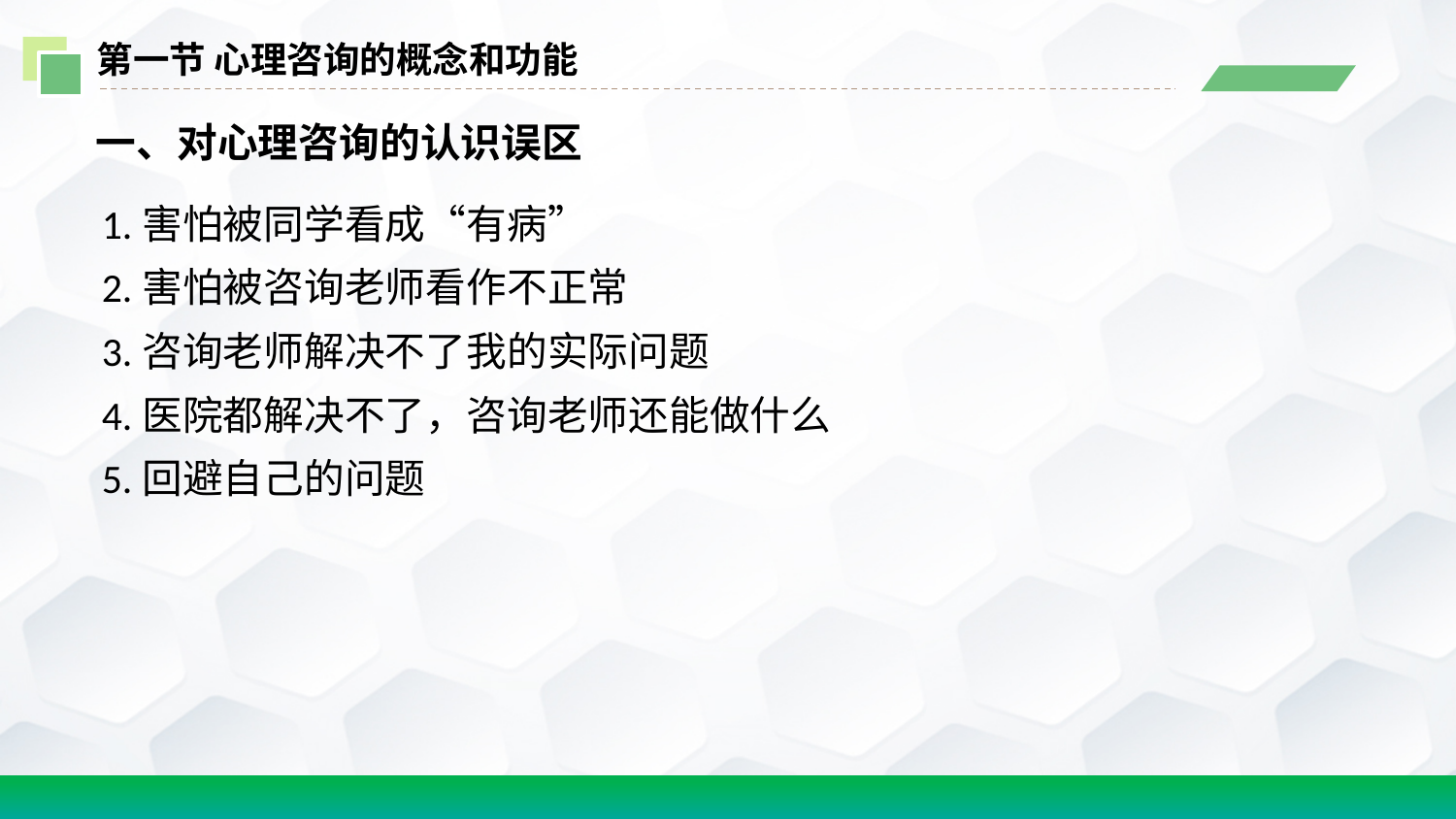

第一节 心理咨询的概念和功能
一、对心理咨询的认识误区
1.害怕被同学看成“有病”
2.害怕被咨询老师看作不正常
3.咨询老师解决不了我的实际问题
4.医院都解决不了，咨询老师还能做什么
5.回避自己的问题